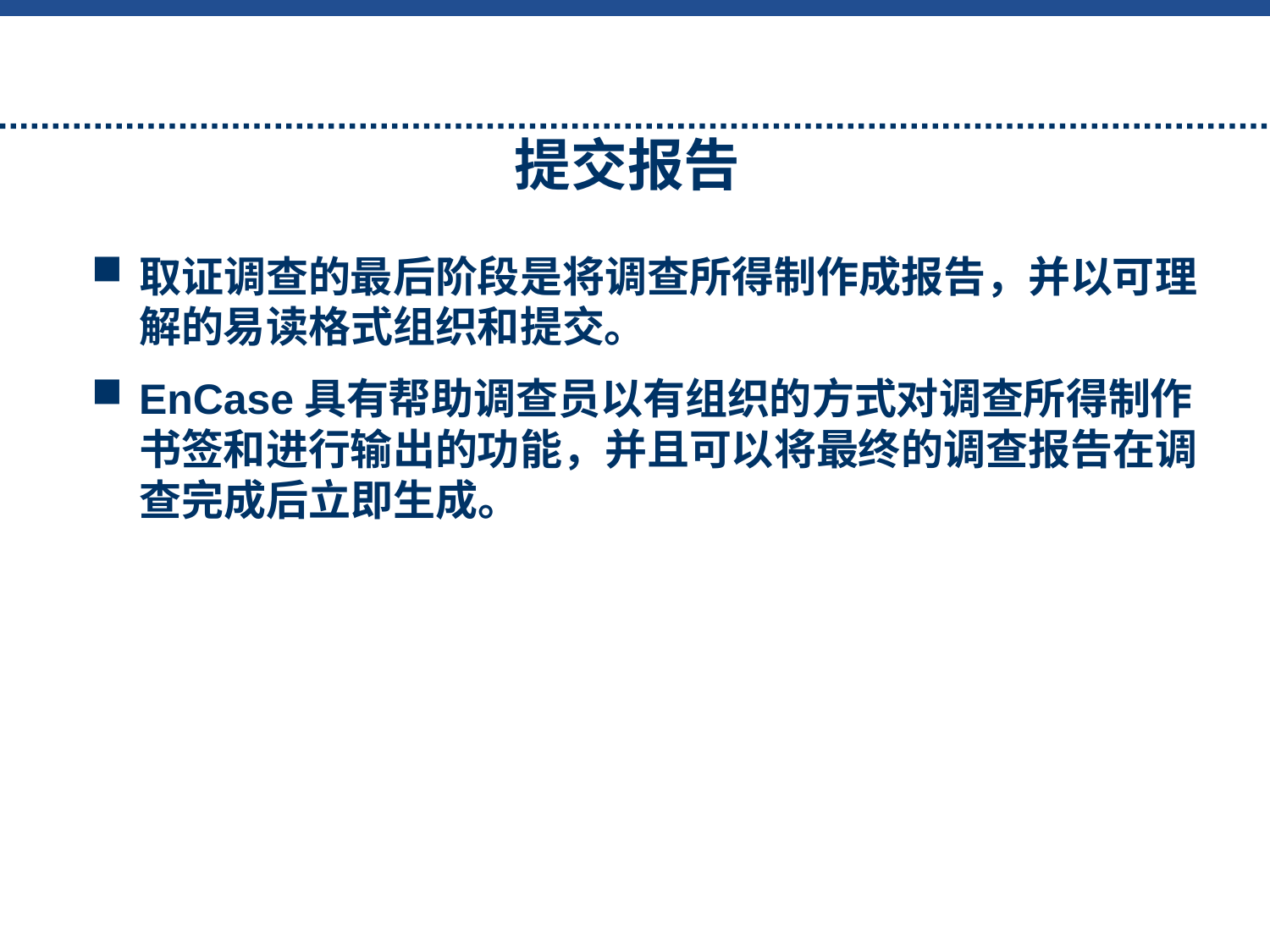

提交报告
取证调查的最后阶段是将调查所得制作成报告，并以可理解的易读格式组织和提交。
EnCase具有帮助调查员以有组织的方式对调查所得制作书签和进行输出的功能，并且可以将最终的调查报告在调查完成后立即生成。